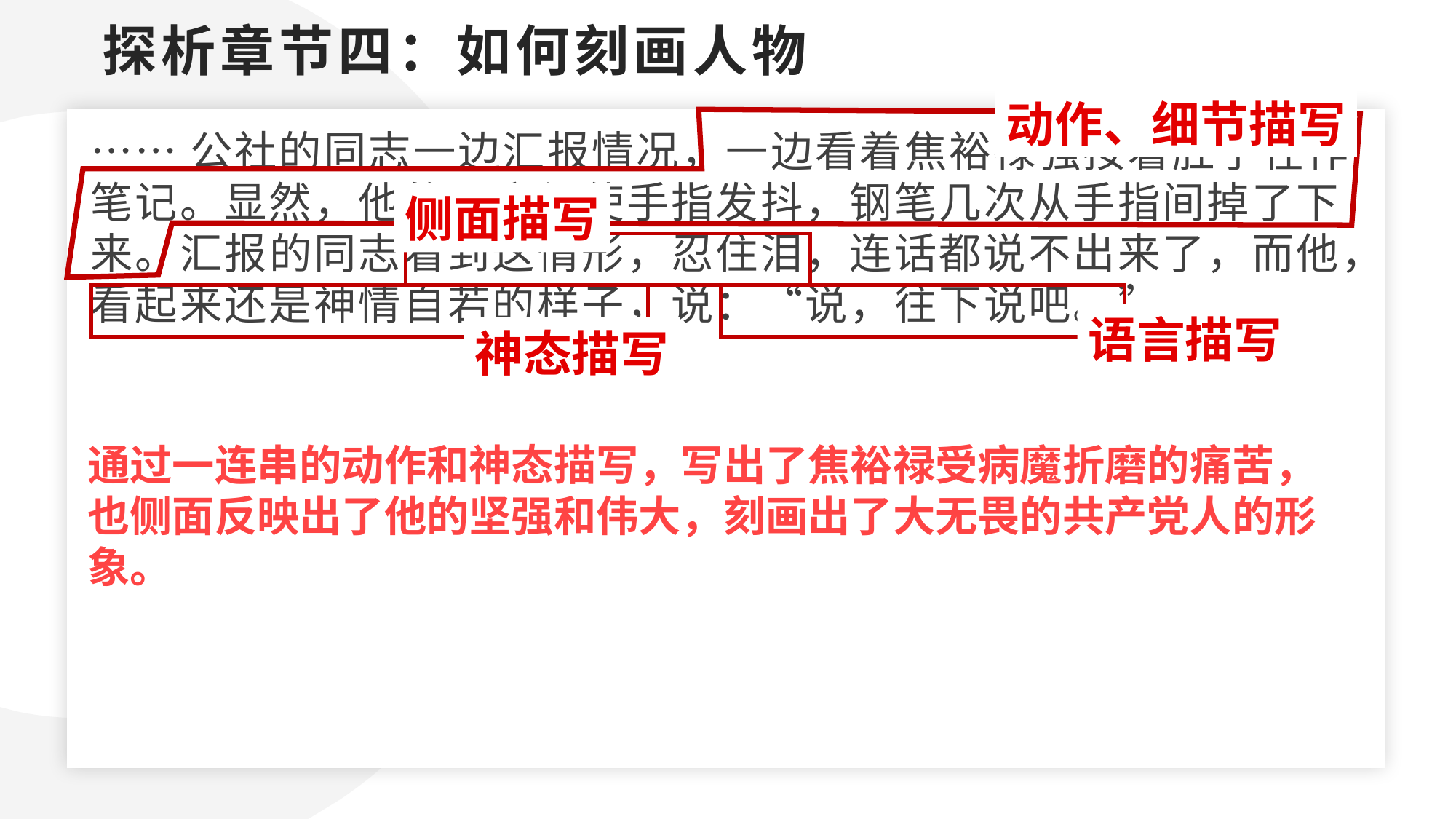

探析章节四：如何刻画人物
动作、细节描写
送走了风沙滚滚的春天，又送走了暴雨集中的夏季，调查队在风里、雨里、沙窝里、激流里度过了一个月又一个月，方圆跋涉了5000余里……也调查得清清楚楚，绘成了详细的排涝泄洪图。

……公社的同志一边汇报情况，一边看着焦裕禄强按着肚子在作笔记。显然，他的肝痛得使手指发抖，钢笔几次从手指间掉了下来。汇报的同志看到这情形，忍住泪，连话都说不出来了，而他，看起来还是神情自若的样子，说：“说，往下说吧。”
侧面描写

语言描写
神态描写
通过一连串的动作和神态描写，写出了焦裕禄受病魔折磨的痛苦，也侧面反映出了他的坚强和伟大，刻画出了大无畏的共产党人的形象。